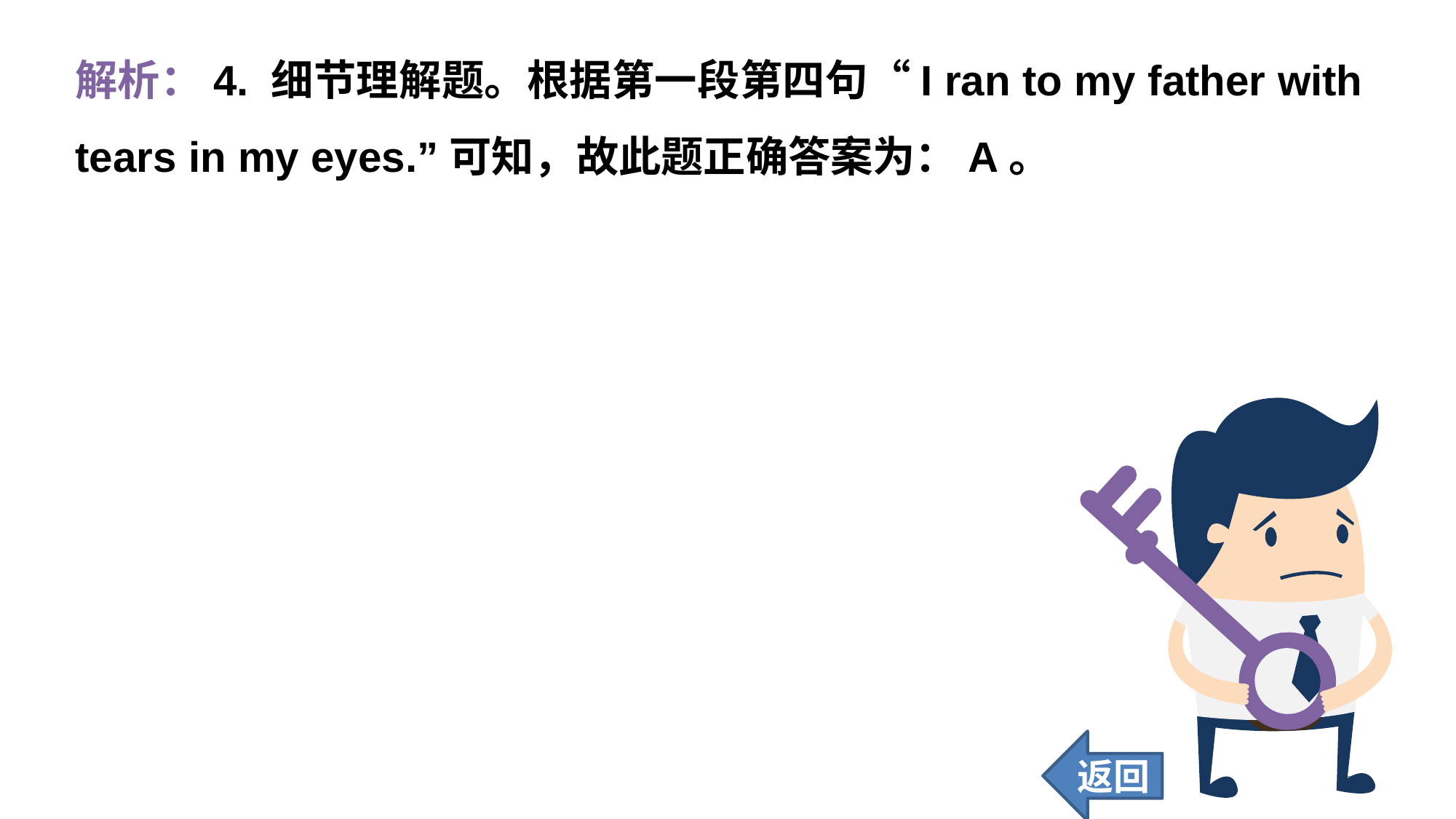

解析：4. 细节理解题。根据第一段第四句“I ran to my father with tears in my eyes.”可知，故此题正确答案为：A。

返回
247